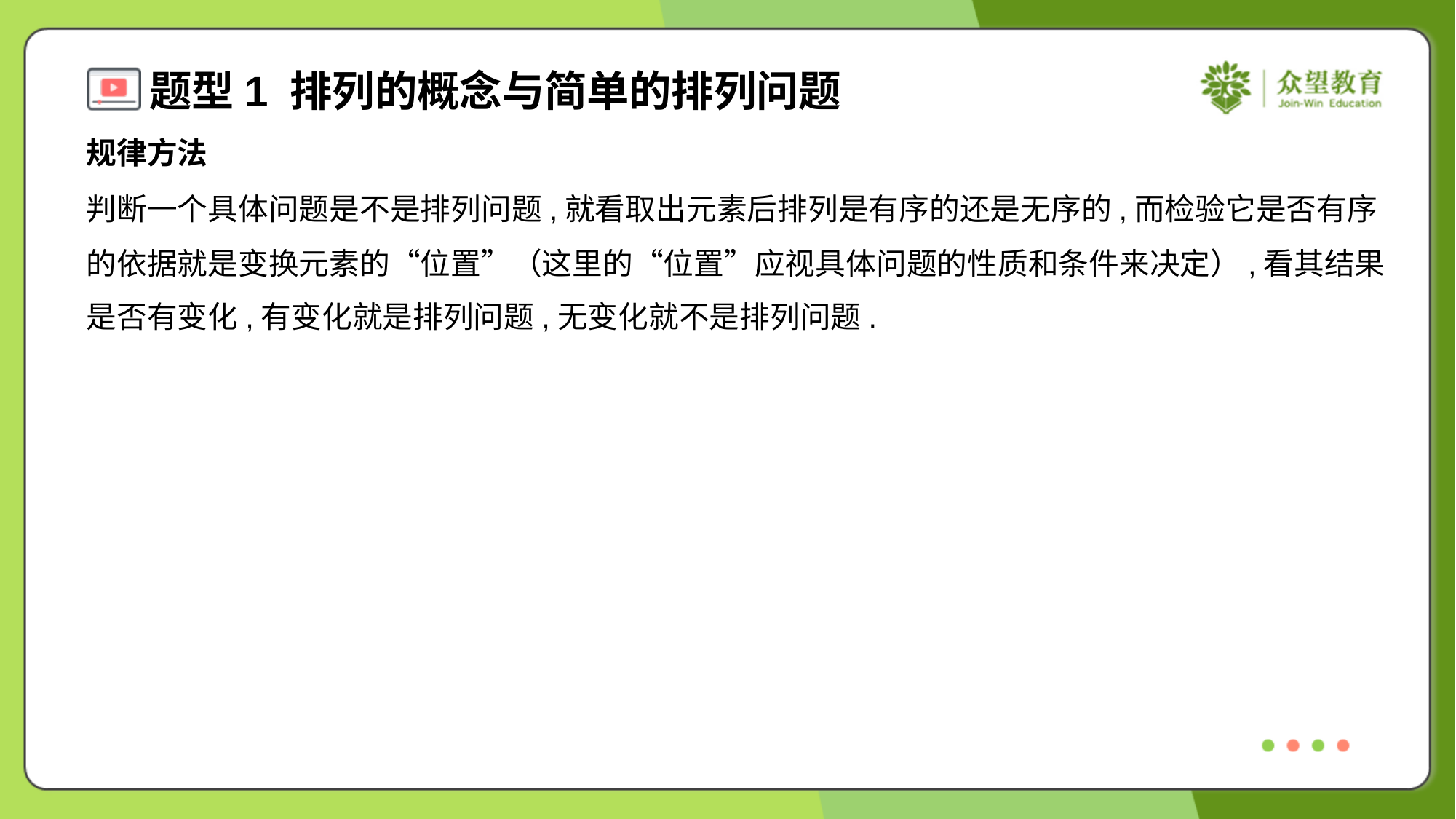

规律方法
判断一个具体问题是不是排列问题,就看取出元素后排列是有序的还是无序的,而检验它是否有序
的依据就是变换元素的“位置”（这里的“位置”应视具体问题的性质和条件来决定）,看其结果
是否有变化,有变化就是排列问题,无变化就不是排列问题.